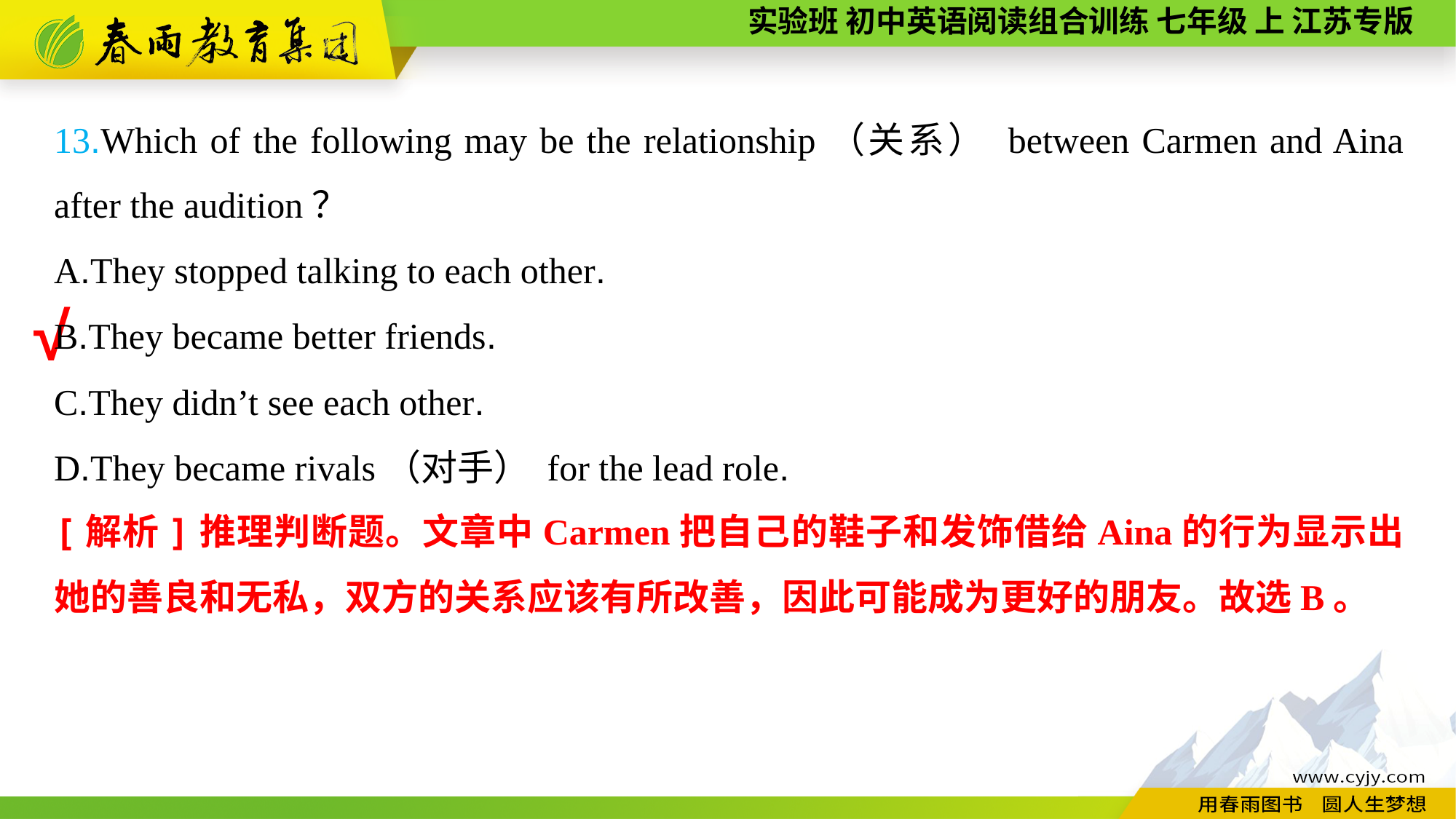

13.Which of the following may be the relationship（关系） between Carmen and Aina after the audition？
A.They stopped talking to each other.
B.They became better friends.
C.They didn’t see each other.
D.They became rivals（对手） for the lead role.
√
[解析]推理判断题。文章中Carmen把自己的鞋子和发饰借给Aina的行为显示出她的善良和无私，双方的关系应该有所改善，因此可能成为更好的朋友。故选B。